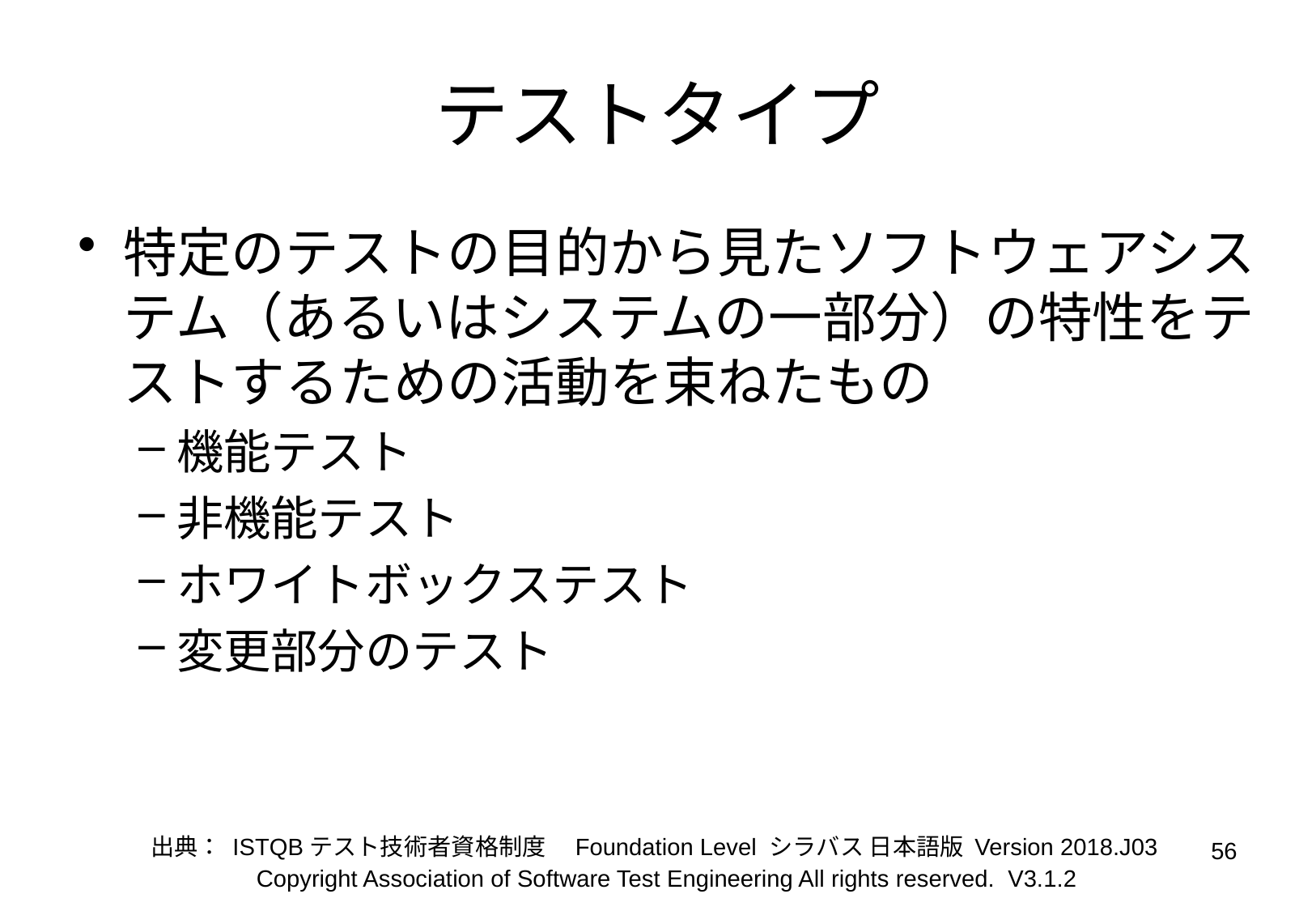

# テストタイプ
特定のテストの目的から見たソフトウェアシステム（あるいはシステムの一部分）の特性をテストするための活動を束ねたもの
機能テスト
非機能テスト
ホワイトボックステスト
変更部分のテスト
出典： ISTQBテスト技術者資格制度　Foundation Level シラバス 日本語版 Version 2018.J03
56
Copyright Association of Software Test Engineering All rights reserved.  V3.1.2